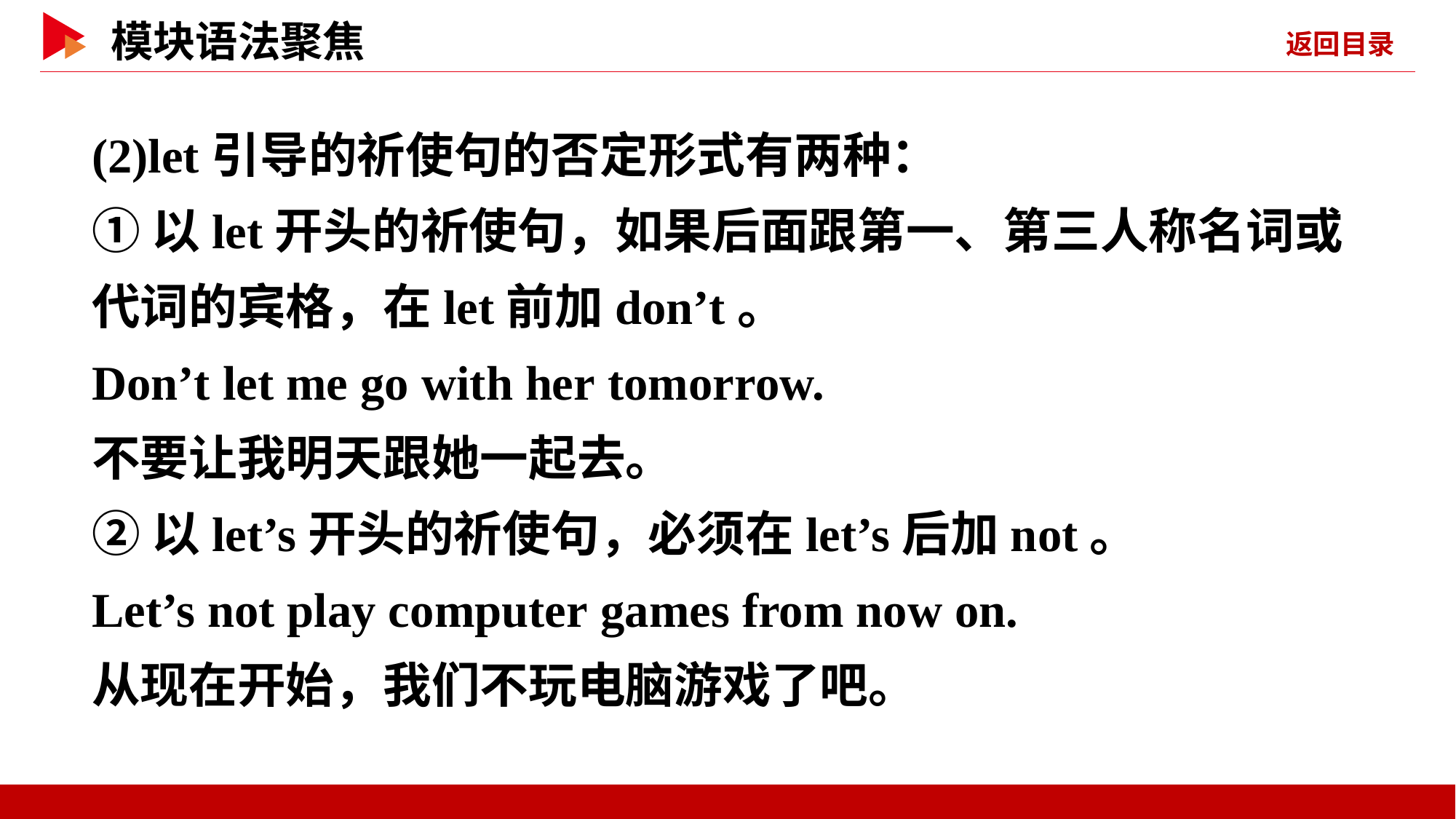

(2)let引导的祈使句的否定形式有两种：
①以let开头的祈使句，如果后面跟第一、第三人称名词或代词的宾格，在let前加don’t。
Don’t let me go with her tomorrow.
不要让我明天跟她一起去。
②以let’s开头的祈使句，必须在let’s后加not。
Let’s not play computer games from now on.
从现在开始，我们不玩电脑游戏了吧。